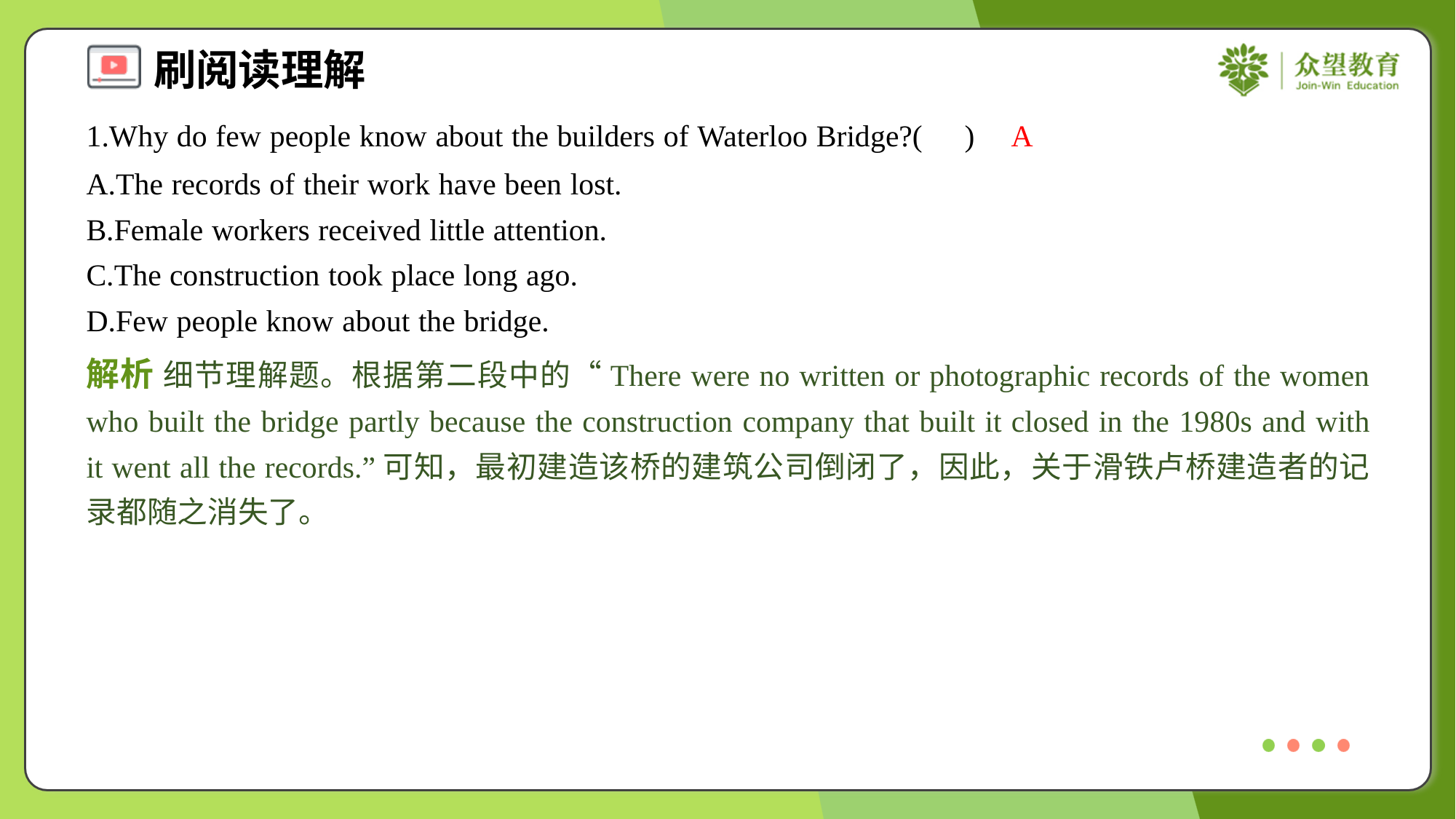

1.Why do few people know about the builders of Waterloo Bridge?(     )
A
A.The records of their work have been lost.
B.Female workers received little attention.
C.The construction took place long ago.
D.Few people know about the bridge.
解析 细节理解题。根据第二段中的“There were no written or photographic records of the women who built the bridge partly because the construction company that built it closed in the 1980s and with it went all the records.”可知，最初建造该桥的建筑公司倒闭了，因此，关于滑铁卢桥建造者的记录都随之消失了。